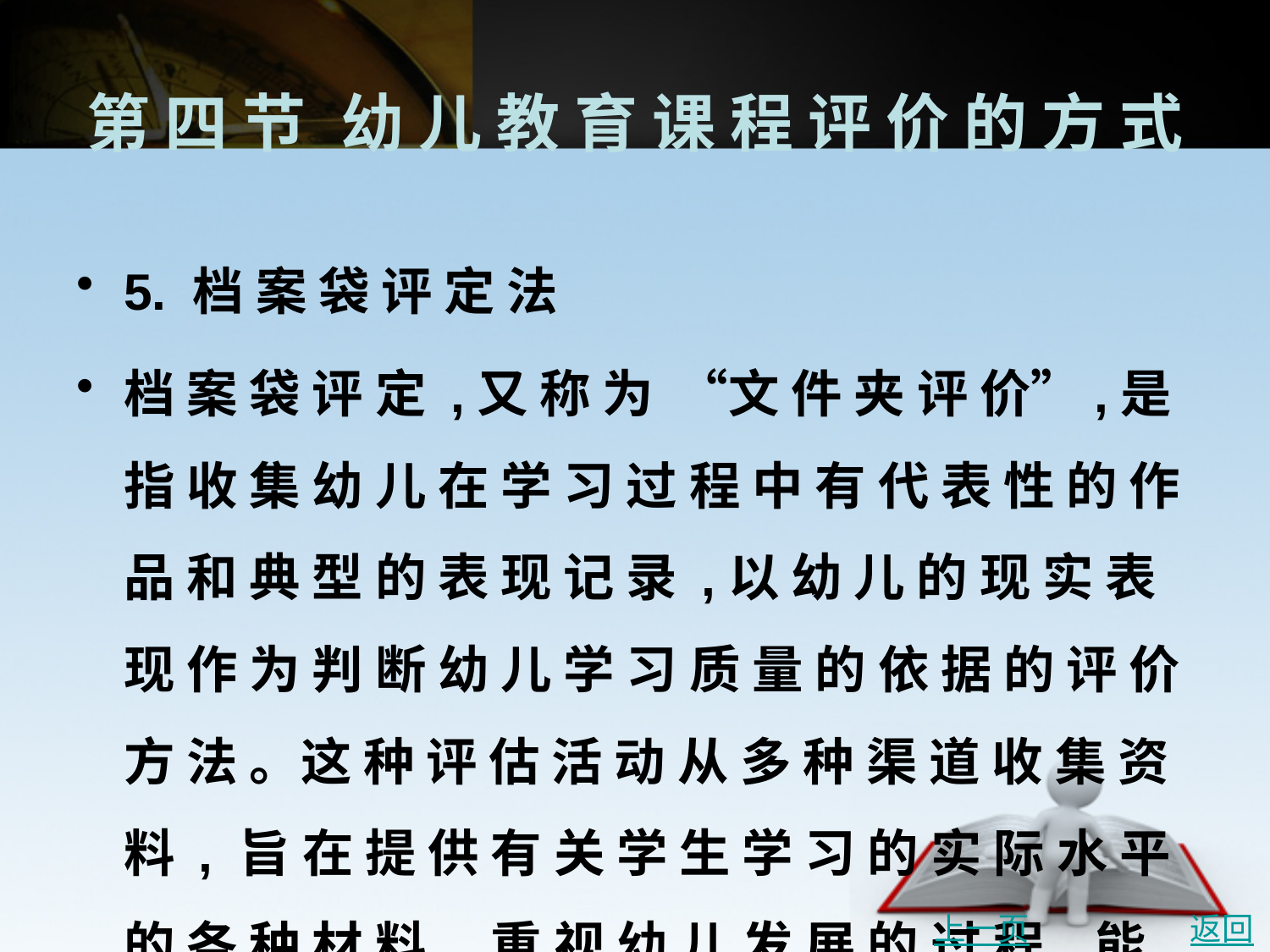

# 第 四 节	幼 儿 教 育 课 程 评 价 的 方 式
5. 档 案 袋 评 定 法
档 案 袋 评 定 ,又 称 为  “文 件 夹 评 价”,是 指 收 集 幼 儿 在 学 习 过 程 中 有 代 表 性 的 作 品 和 典 型 的 表 现 记 录 ,以 幼 儿 的 现 实 表 现 作 为 判 断 幼 儿 学 习 质 量 的 依 据 的 评 价 方 法 。这 种 评 估 活 动 从 多 种 渠 道 收 集 资 料 , 旨 在 提 供 有 关 学 生 学 习 的 实 际 水 平 的 各 种 材 料 , 重 视 幼 儿 发 展 的 过 程 ,能 从 多 角 度 、多 侧 面 来 判 断 每 个 幼 儿 的 优 点 和 发 展 可 能 性 ,为 描 绘 每 个 幼 儿 的 学 习 情 况的 剖 面 图 和 发 展 过 程 提 供 了 真 实 而 详 细 的 资 料 。

上一页
返回